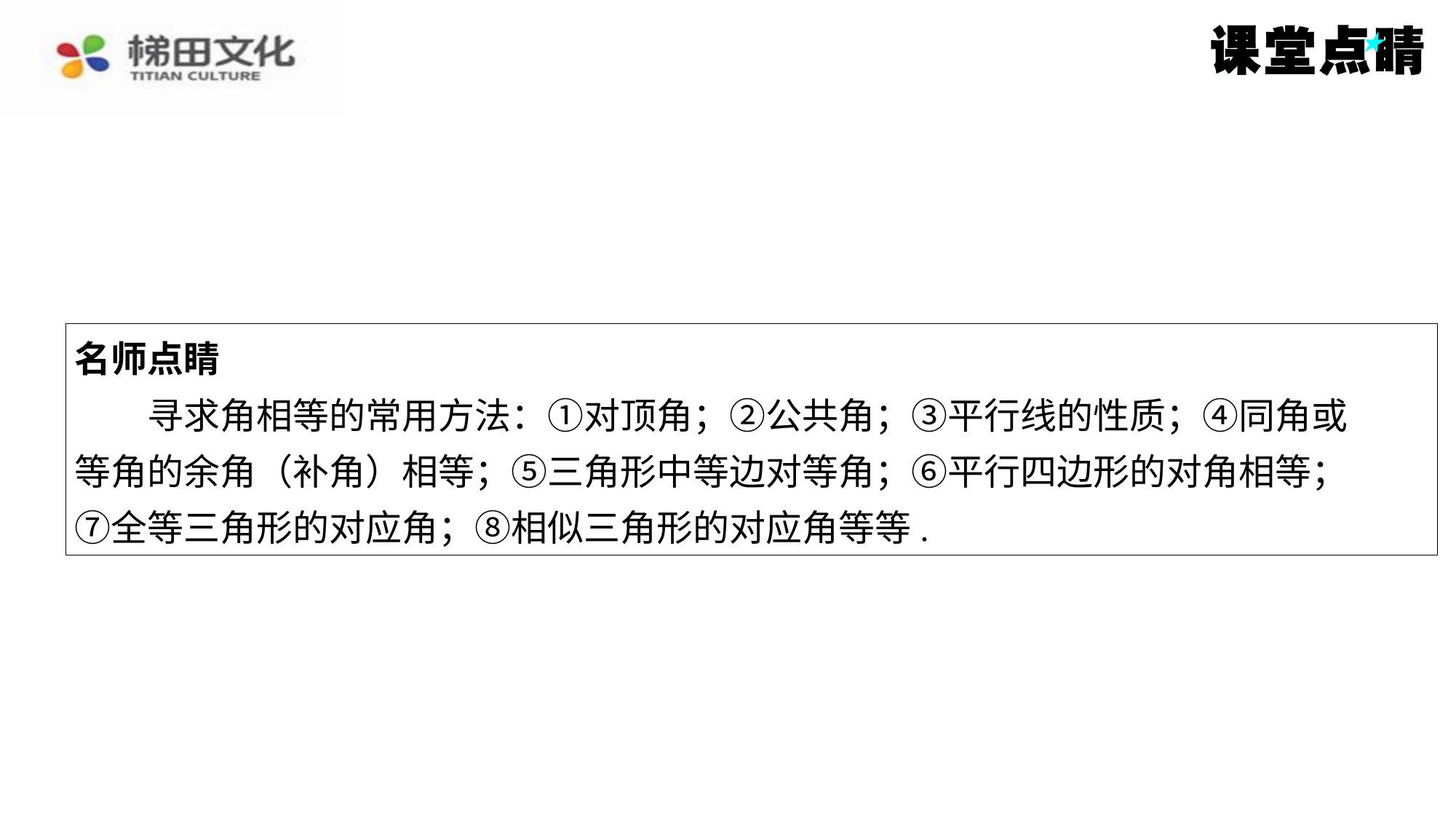

名师点睛
　　寻求角相等的常用方法：①对顶角；②公共角；③平行线的性质；④同角或
等角的余角（补角）相等；⑤三角形中等边对等角；⑥平行四边形的对角相等；
⑦全等三角形的对应角；⑧相似三角形的对应角等等.